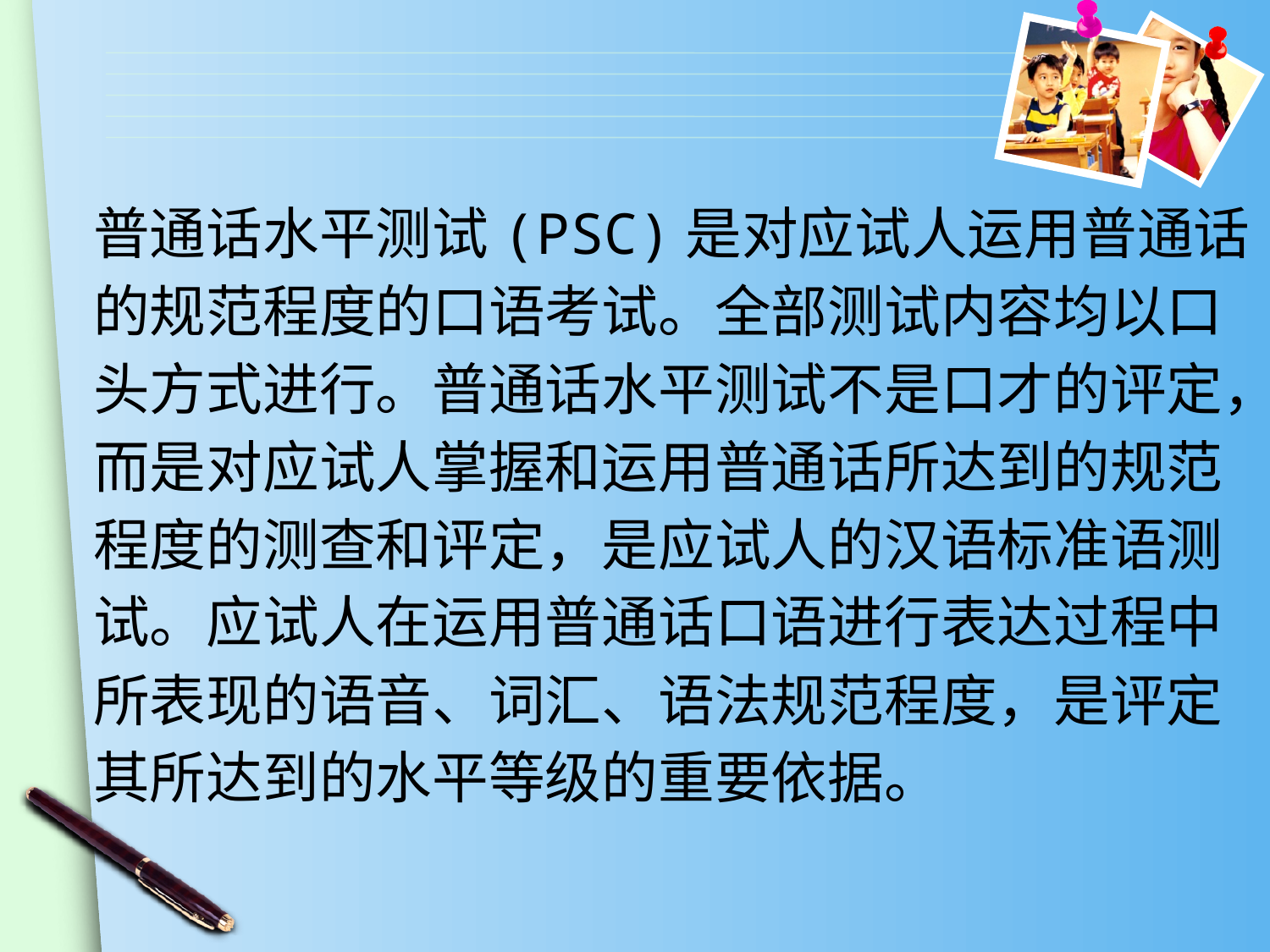

普通话水平测试(PSC)是对应试人运用普通话的规范程度的口语考试。全部测试内容均以口头方式进行。普通话水平测试不是口才的评定，而是对应试人掌握和运用普通话所达到的规范程度的测查和评定，是应试人的汉语标准语测试。应试人在运用普通话口语进行表达过程中所表现的语音、词汇、语法规范程度，是评定其所达到的水平等级的重要依据。